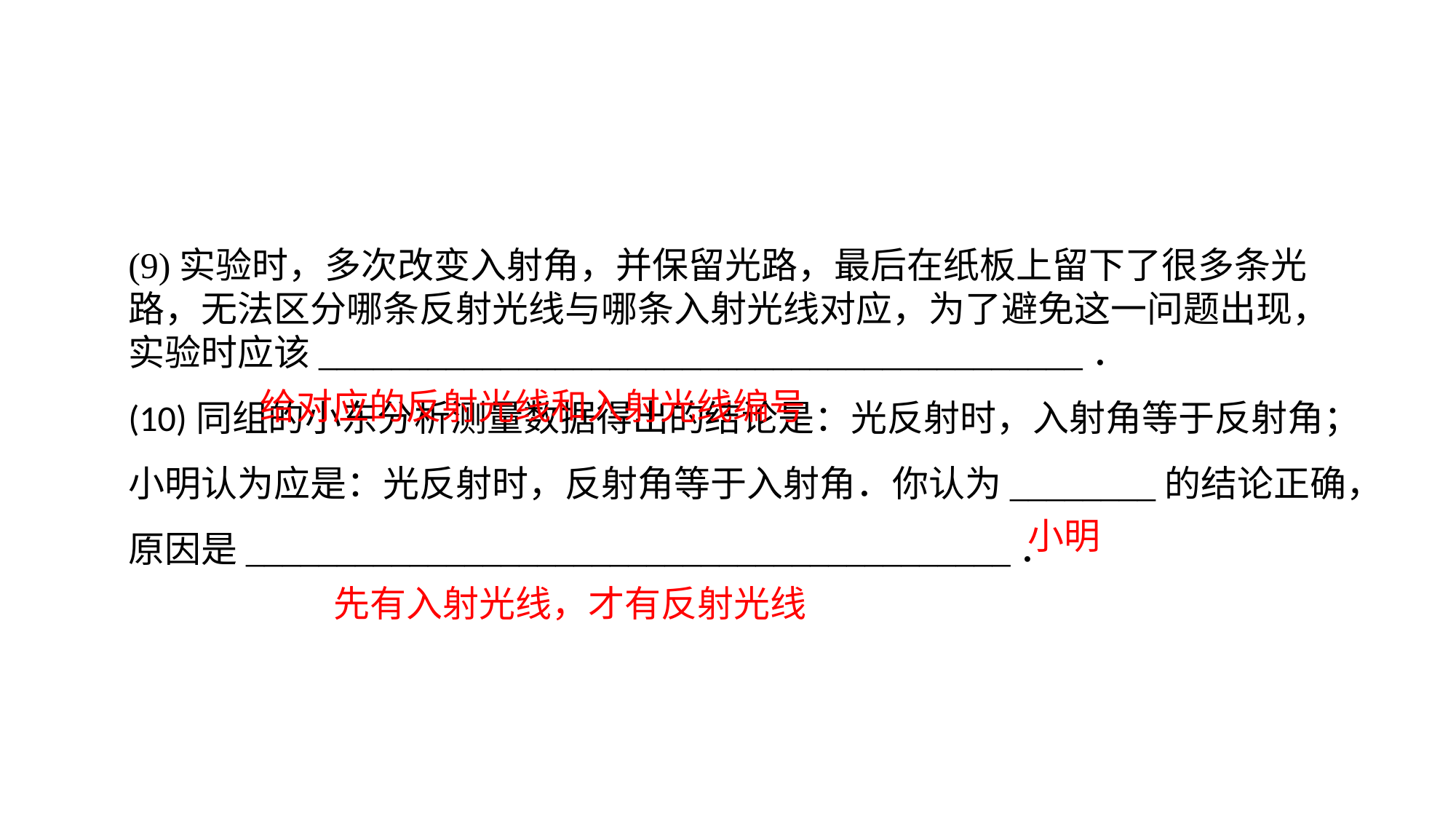

(9)实验时，多次改变入射角，并保留光路，最后在纸板上留下了很多条光路，无法区分哪条反射光线与哪条入射光线对应，为了避免这一问题出现，实验时应该__________________________________________．(10)同组的小东分析测量数据得出的结论是：光反射时，入射角等于反射角；小明认为应是：光反射时，反射角等于入射角．你认为________的结论正确，原因是__________________________________________．
给对应的反射光线和入射光线编号
小明
先有入射光线，才有反射光线